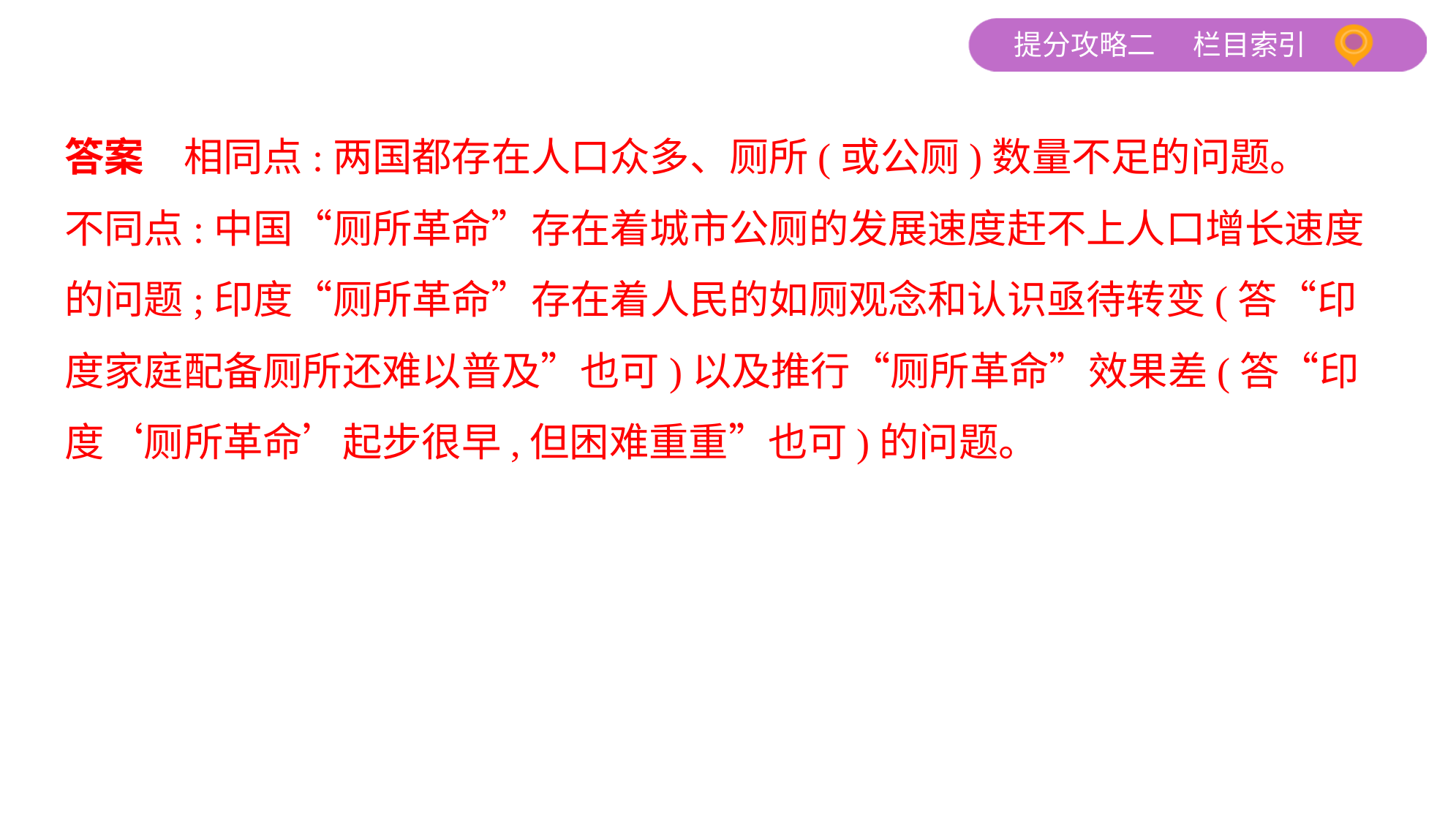

答案　相同点:两国都存在人口众多、厕所(或公厕)数量不足的问题。
不同点:中国“厕所革命”存在着城市公厕的发展速度赶不上人口增长速度
的问题;印度“厕所革命”存在着人民的如厕观念和认识亟待转变(答“印
度家庭配备厕所还难以普及”也可)以及推行“厕所革命”效果差(答“印
度‘厕所革命’起步很早,但困难重重”也可)的问题。